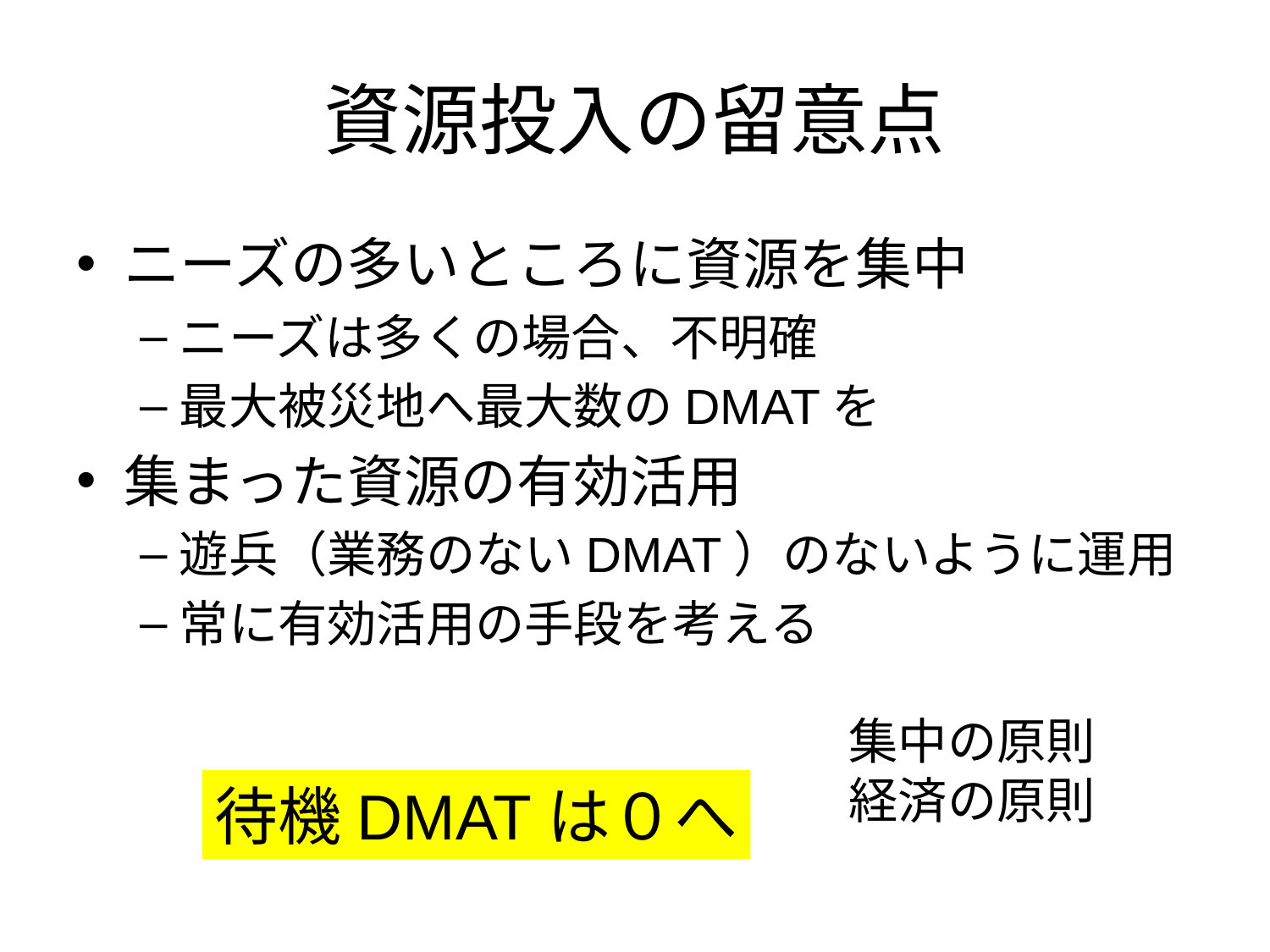

# 資源投入の留意点
ニーズの多いところに資源を集中
ニーズは多くの場合、不明確
最大被災地へ最大数のDMATを
集まった資源の有効活用
遊兵（業務のないDMAT）のないように運用
常に有効活用の手段を考える
集中の原則
経済の原則
待機DMATは０へ